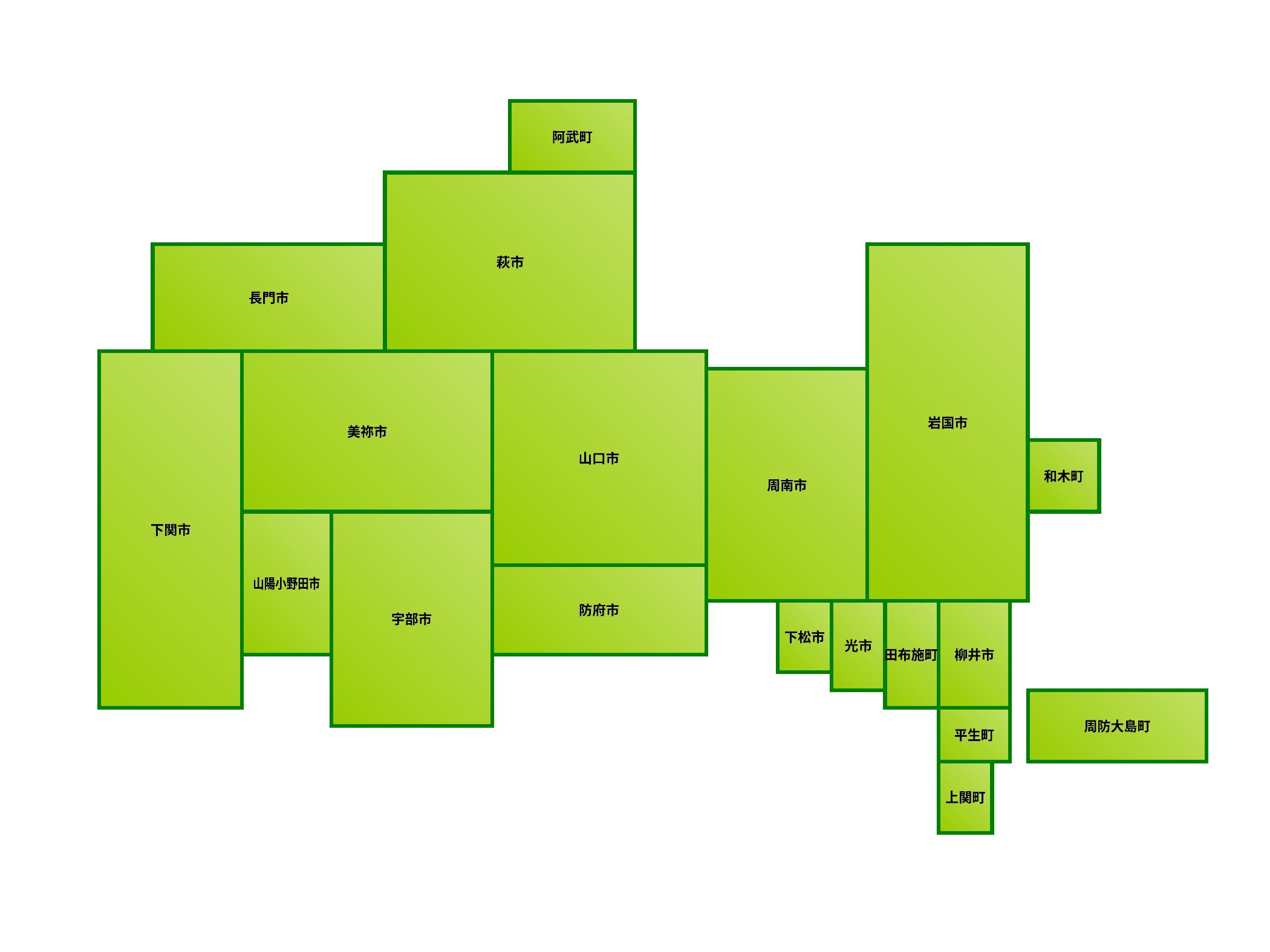

阿武町
阿武町
萩市
萩市
長門市
長門市
岩国市
岩国市
美祢市
美祢市
山口市
山口市
和木町
和木町
周南市
周南市
下関市
下関市
山陽小野田市
山陽小野田市
防府市
防府市
宇部市
宇部市
下松市
下松市
光市
光市
田布施町
田布施町
柳井市
柳井市
周防大島町
周防大島町
平生町
平生町
上関町
上関町